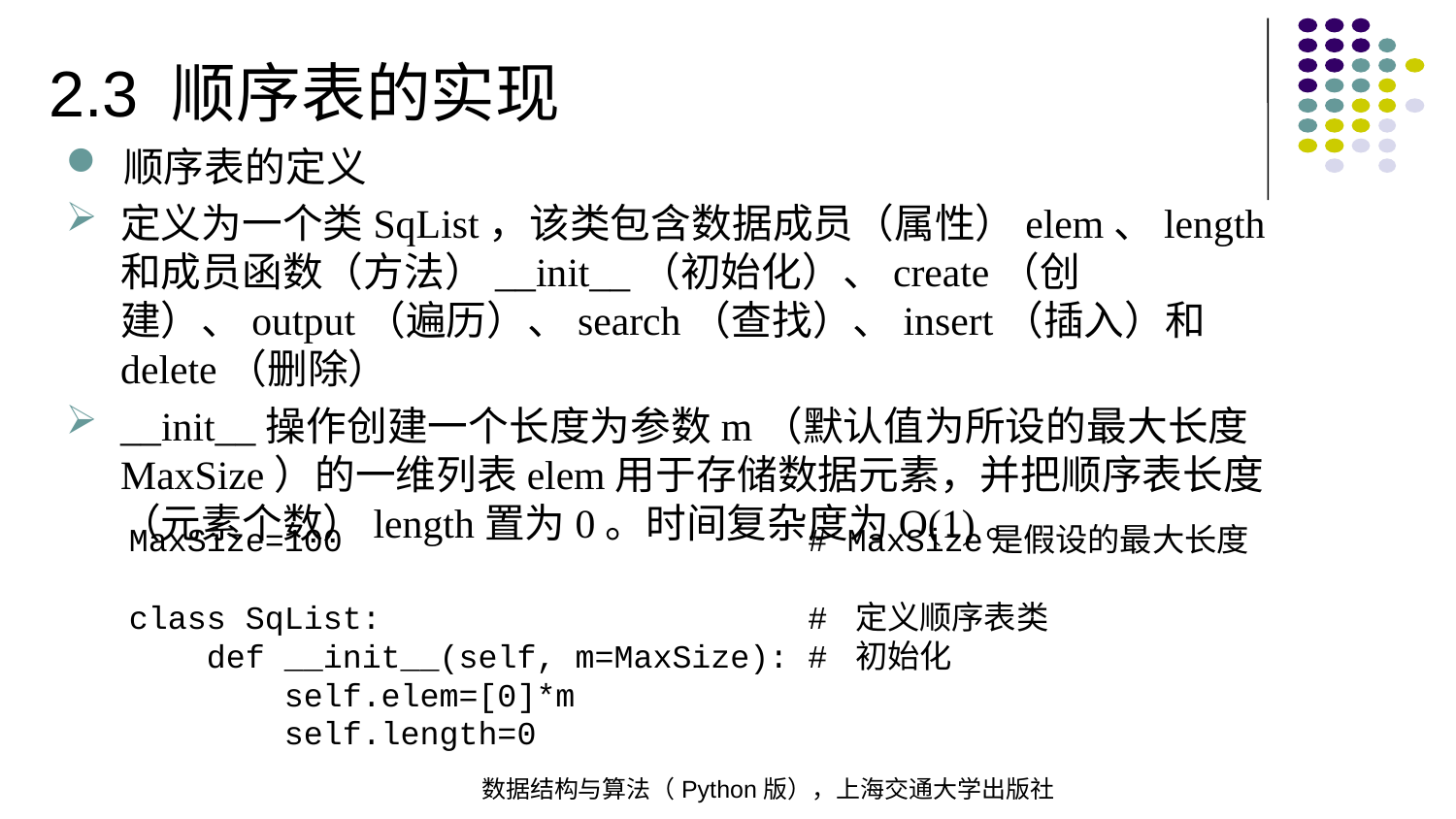

2.3 顺序表的实现
顺序表的定义
定义为一个类SqList，该类包含数据成员（属性）elem、length和成员函数（方法）__init__（初始化）、create（创建）、output（遍历）、search（查找）、insert（插入）和delete（删除）
__init__操作创建一个长度为参数m（默认值为所设的最大长度MaxSize）的一维列表elem用于存储数据元素，并把顺序表长度（元素个数）length置为0。时间复杂度为O(1)。
MaxSize=100                        # MaxSize是假设的最大长度

class SqList:                      # 定义顺序表类
    def __init__(self, m=MaxSize): # 初始化
        self.elem=[0]*m
        self.length=0